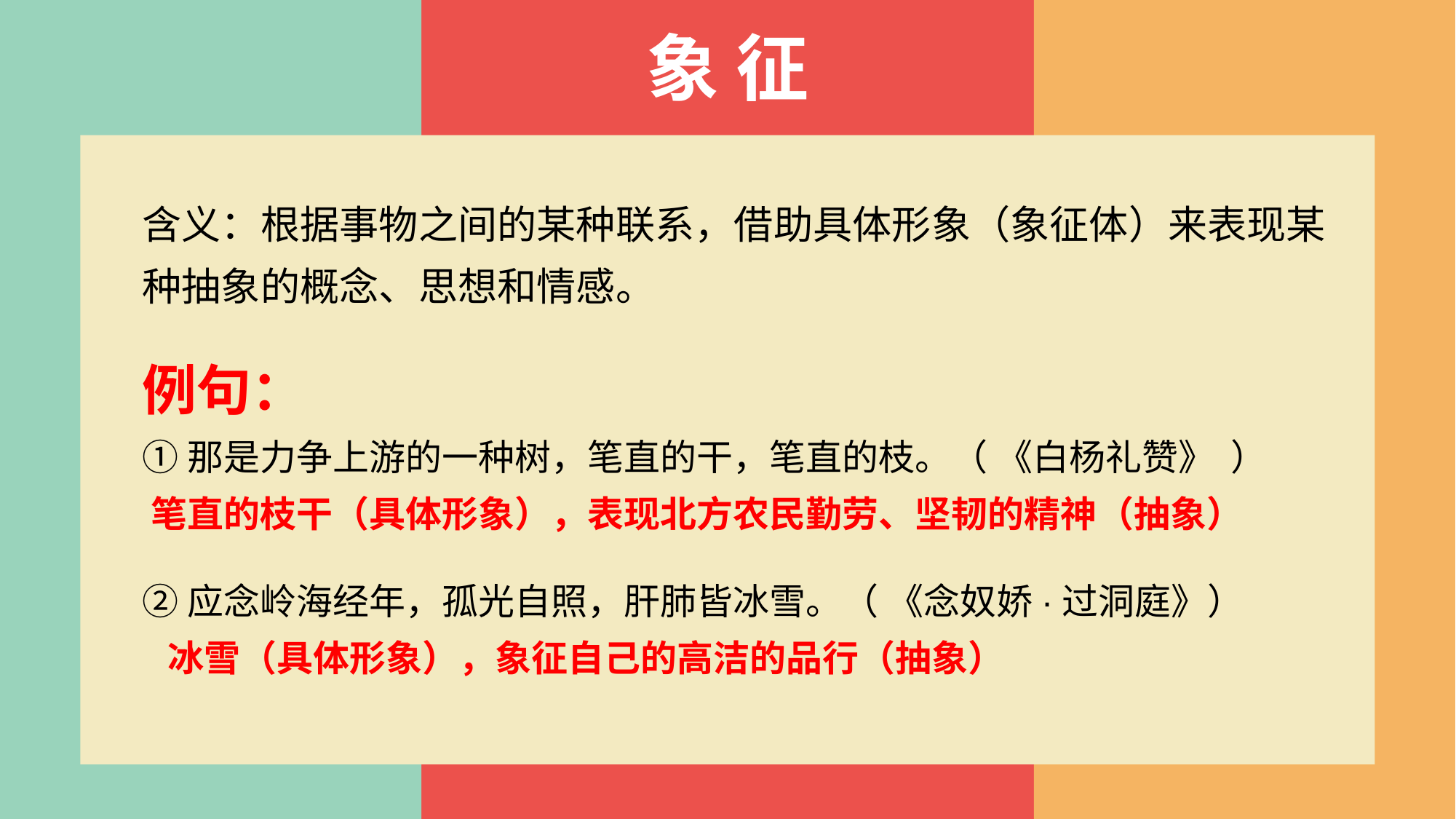

象 征

含义：根据事物之间的某种联系，借助具体形象（象征体）来表现某种抽象的概念、思想和情感。
例句：
①那是力争上游的一种树，笔直的干，笔直的枝。（ 《白杨礼赞》  ）
笔直的枝干（具体形象），表现北方农民勤劳、坚韧的精神（抽象）
②应念岭海经年，孤光自照，肝肺皆冰雪。（ 《念奴娇·过洞庭》）
  冰雪（具体形象），象征自己的高洁的品行（抽象）